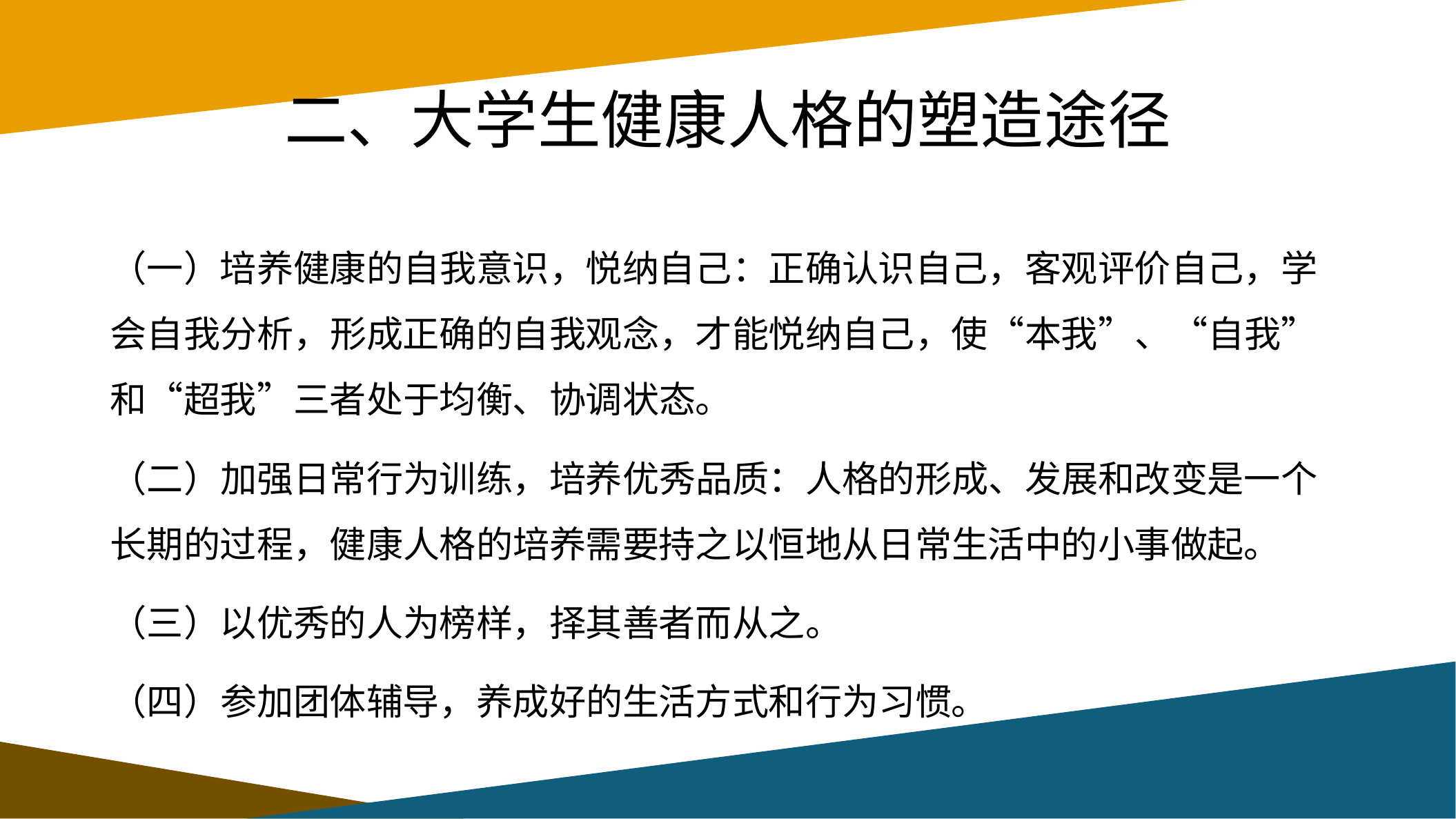

# 二、大学生健康人格的塑造途径
（一）培养健康的自我意识，悦纳自己：正确认识自己，客观评价自己，学会自我分析，形成正确的自我观念，才能悦纳自己，使“本我”、“自我”和“超我”三者处于均衡、协调状态。
（二）加强日常行为训练，培养优秀品质：人格的形成、发展和改变是一个长期的过程，健康人格的培养需要持之以恒地从日常生活中的小事做起。
（三）以优秀的人为榜样，择其善者而从之。
（四）参加团体辅导，养成好的生活方式和行为习惯。